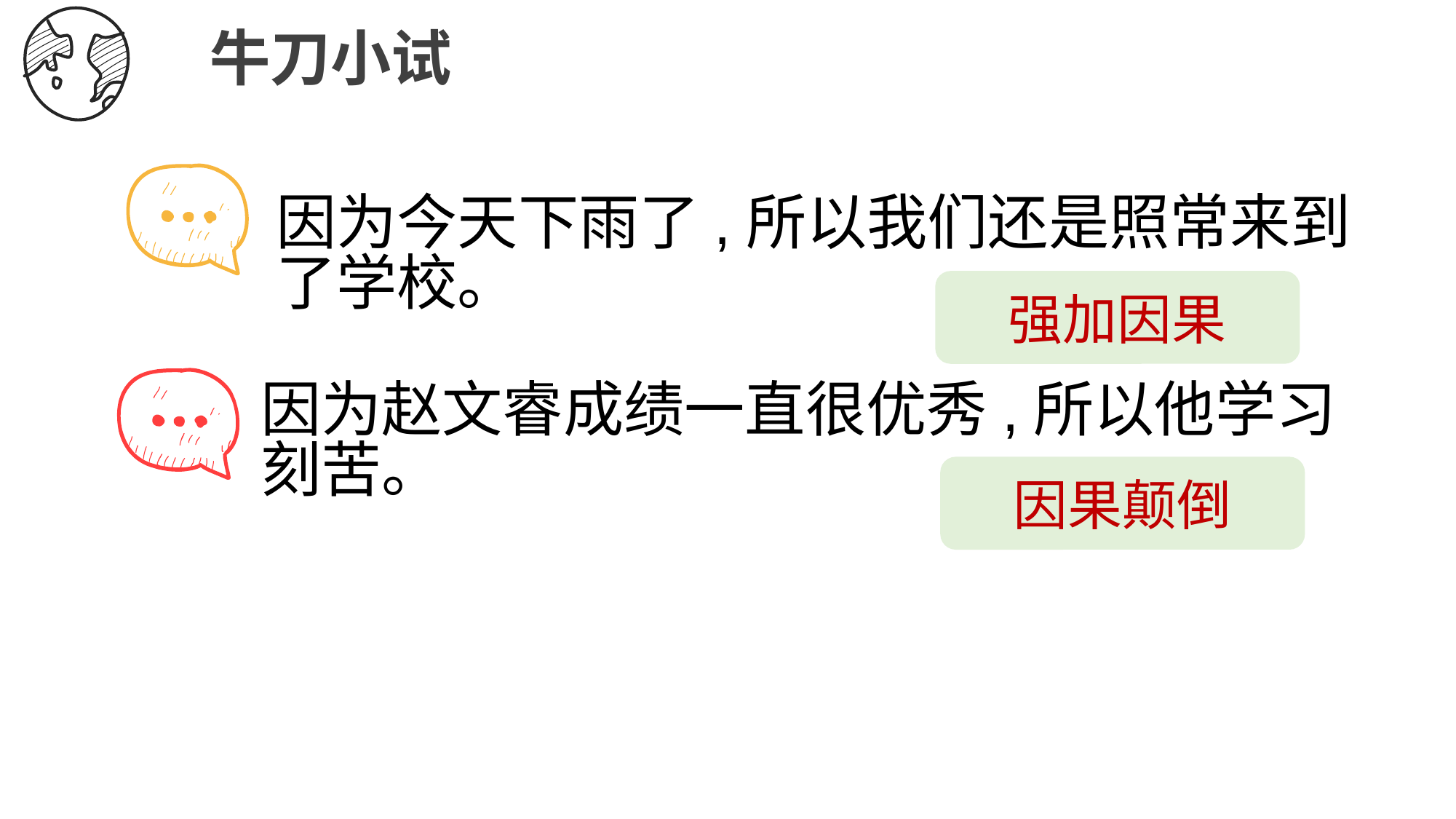

牛刀小试

因为今天下雨了,所以我们还是照常来到了学校。

强加因果

因为赵文睿成绩一直很优秀,所以他学习刻苦。

因果颠倒